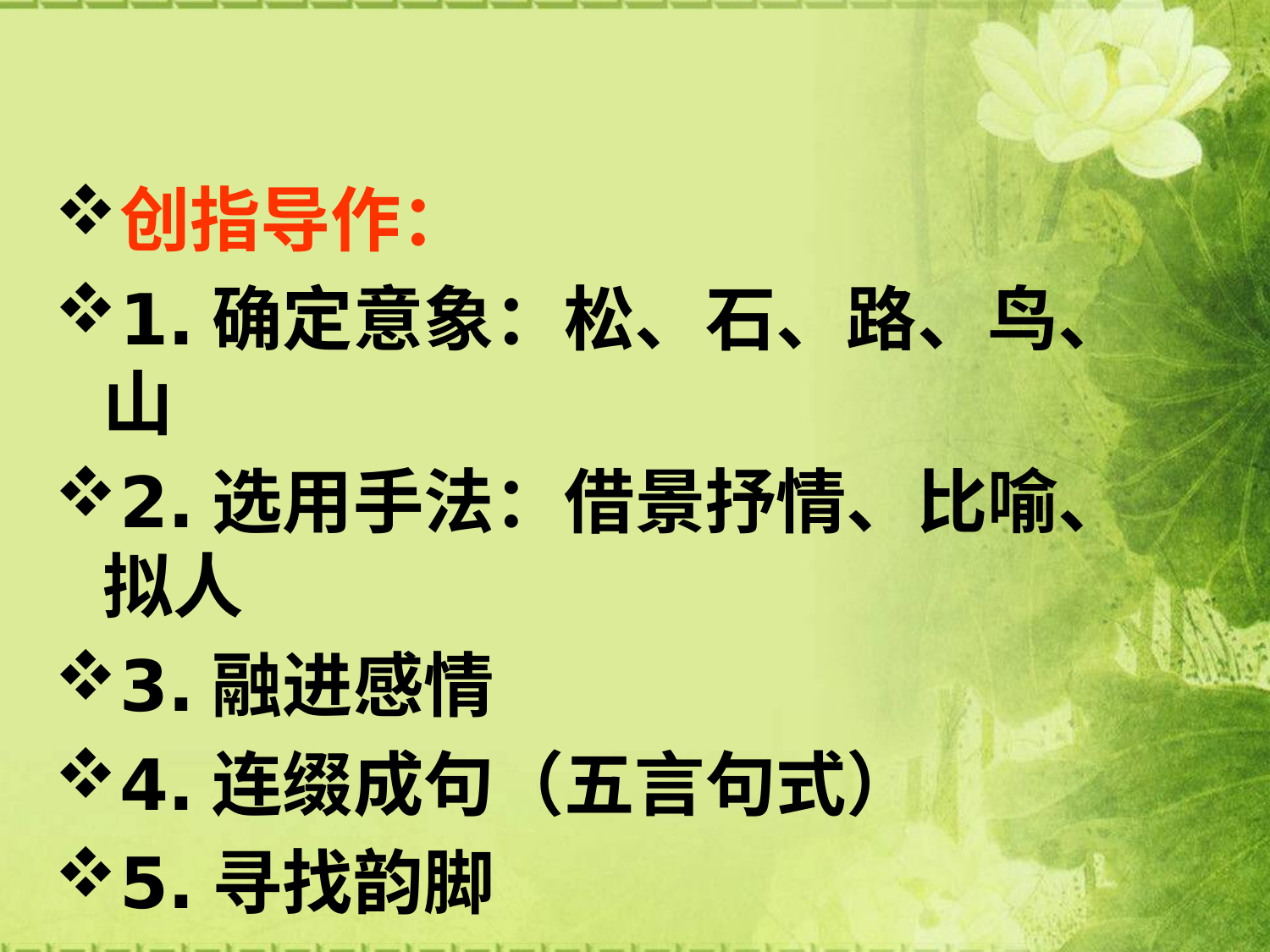

#
创指导作：
1.确定意象：松、石、路、鸟、山
2.选用手法：借景抒情、比喻、拟人
3.融进感情
4.连缀成句（五言句式）
5.寻找韵脚